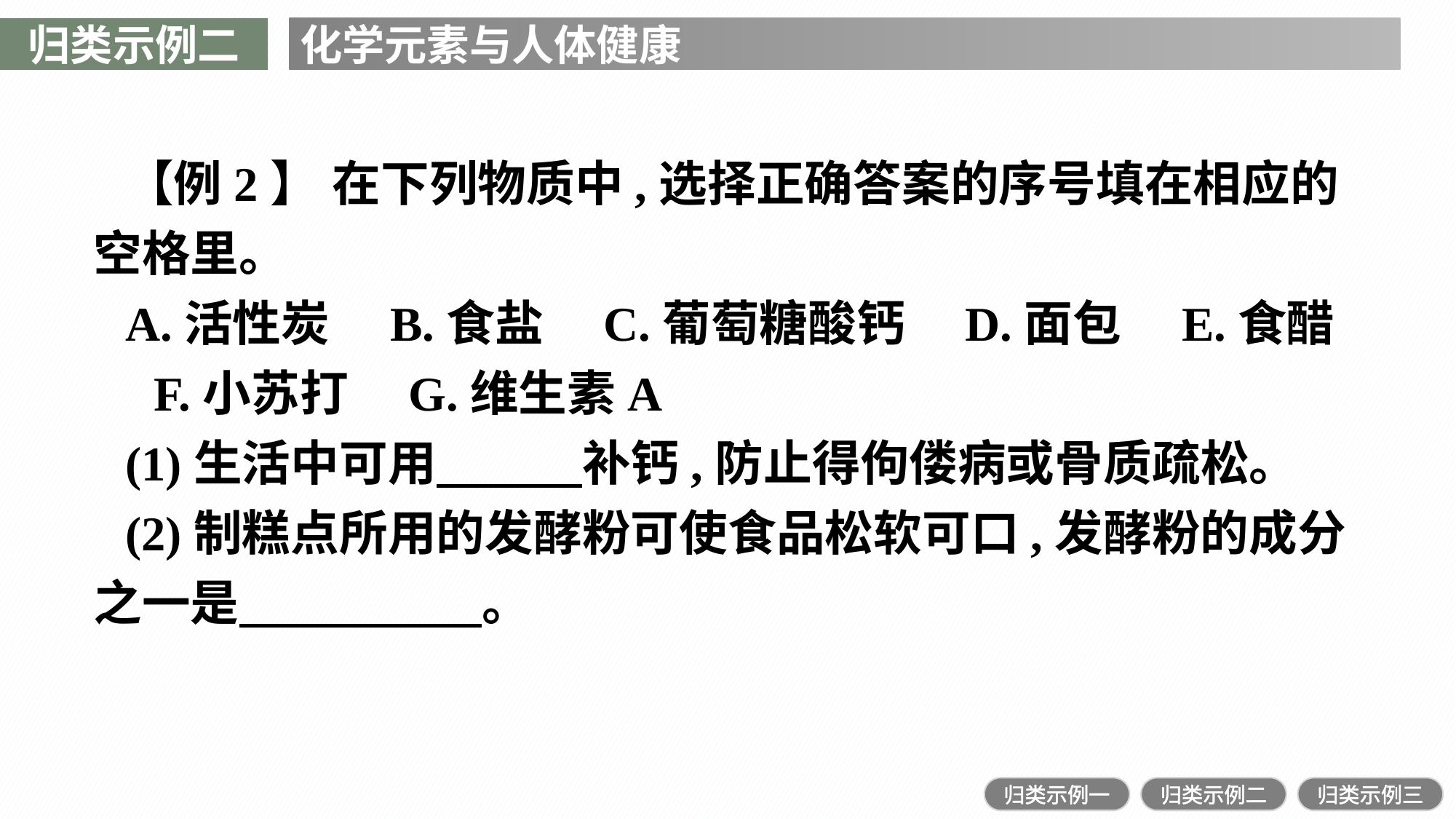

归类示例二
化学元素与人体健康

【例2】 在下列物质中,选择正确答案的序号填在相应的空格里。
A.活性炭　B.食盐　C.葡萄糖酸钙　D.面包　E.食醋　F.小苏打　G.维生素A
(1)生活中可用　　　补钙,防止得佝偻病或骨质疏松。
(2)制糕点所用的发酵粉可使食品松软可口,发酵粉的成分之一是　　　　　。